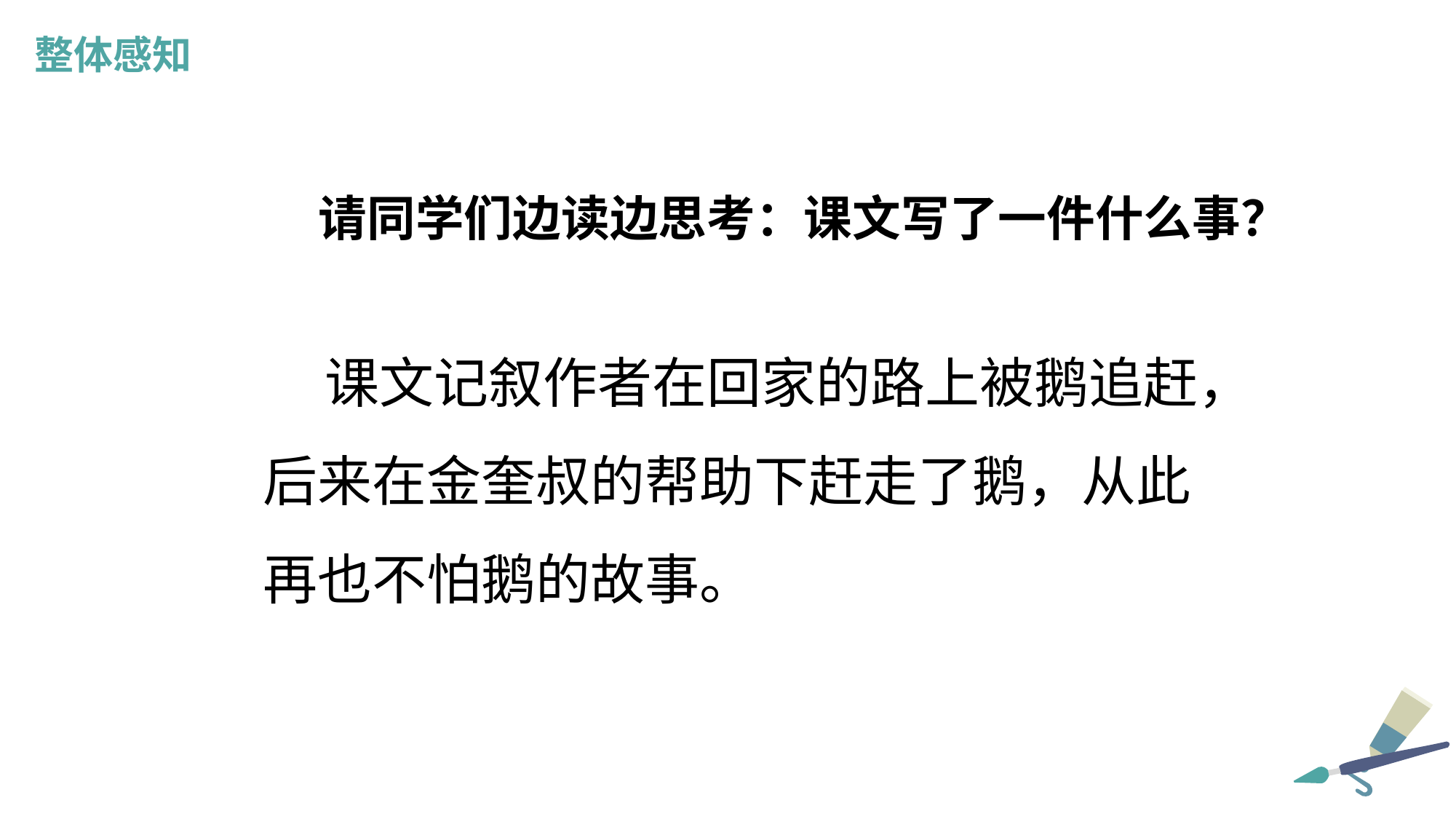

整体感知
请同学们边读边思考：课文写了一件什么事？
    课文记叙作者在回家的路上被鹅追赶，后来在金奎叔的帮助下赶走了鹅，从此再也不怕鹅的故事。